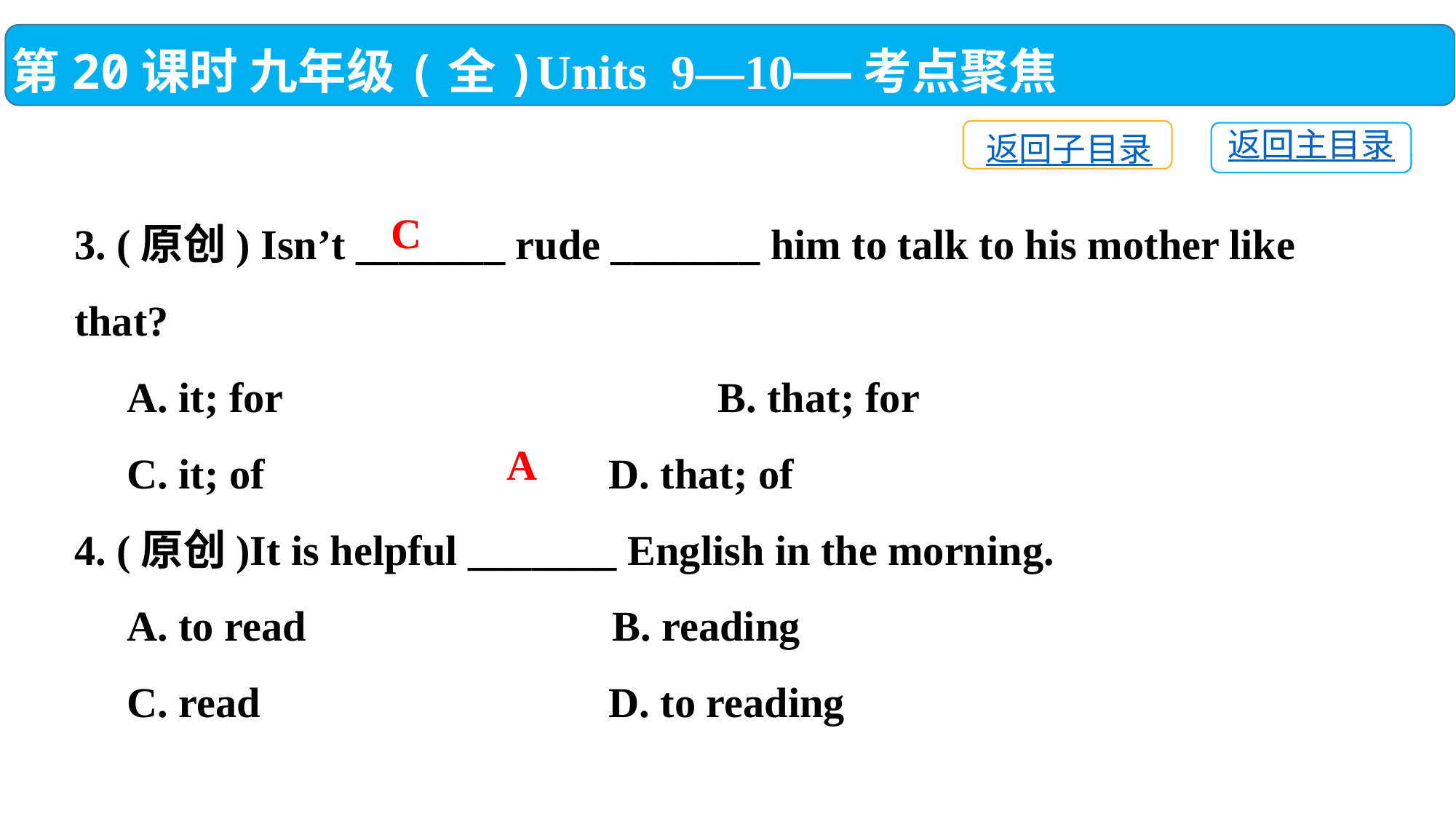

第20课时 九年级(全)Units  9—10——考点聚焦

返回子目录
返回主目录
3. (原创) Isn’t _______ rude _______ him to talk to his mother like that?
     A. it; for 	                              B. that; for
     C. it; of	                              D. that; of
4. (原创)It is helpful _______ English in the morning.
     A. to read	                    B. reading
     C. read	                              D. to reading
C

A